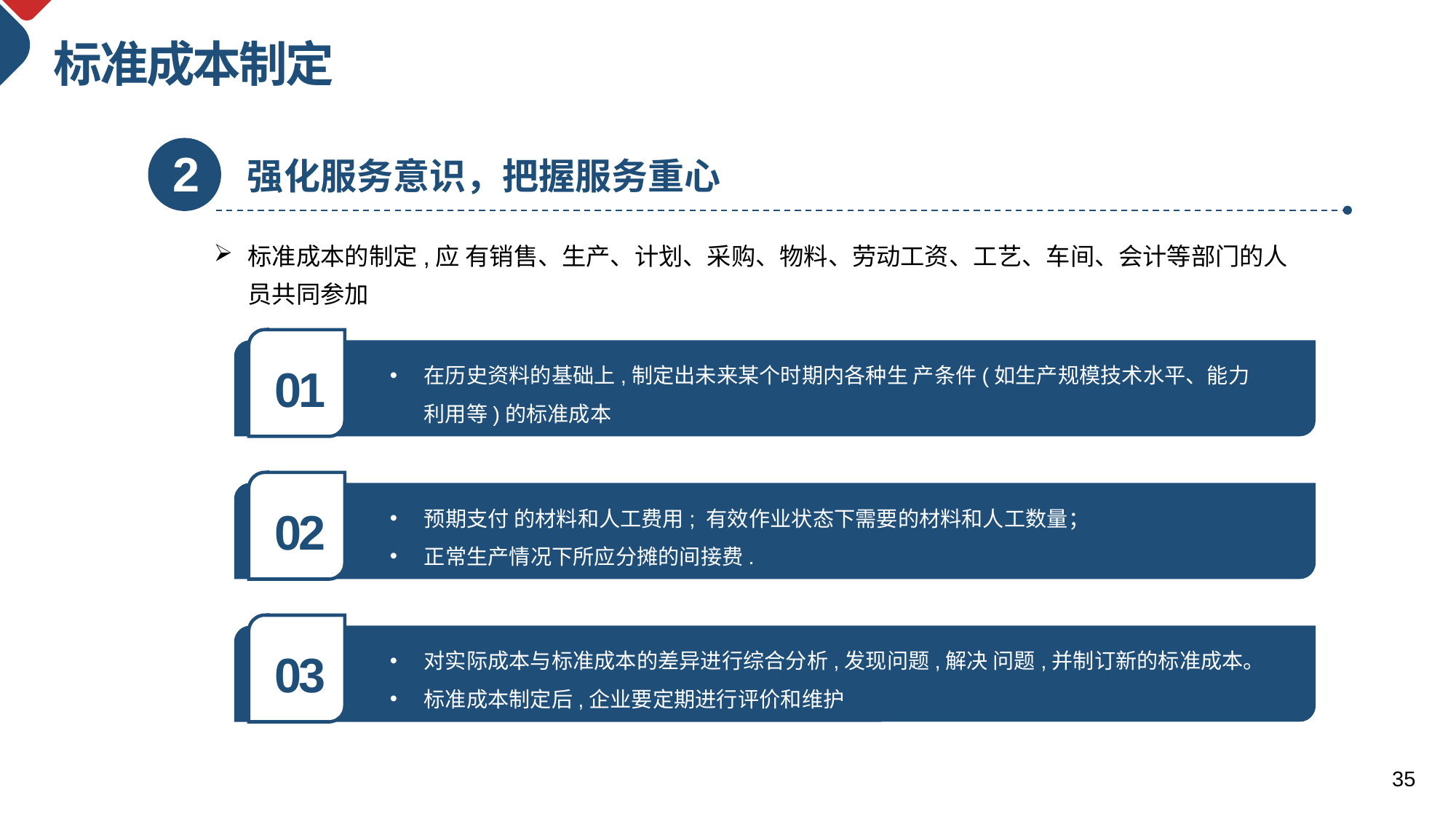

标准成本制定

2
强化服务意识，把握服务重心
标准成本的制定,应 有销售、生产、计划、采购、物料、劳动工资、工艺、车间、会计等部门的人员共同参加

在历史资料的基础上,制定出未来某个时期内各种生 产条件(如生产规模技术水平、能力利用等)的标准成本
01

预期支付 的材料和人工费用; 有效作业状态下需要的材料和人工数量；
正常生产情况下所应分摊的间接费.
02

对实际成本与标准成本的差异进行综合分析,发现问题,解决 问题,并制订新的标准成本。
标准成本制定后,企业要定期进行评价和维护
03